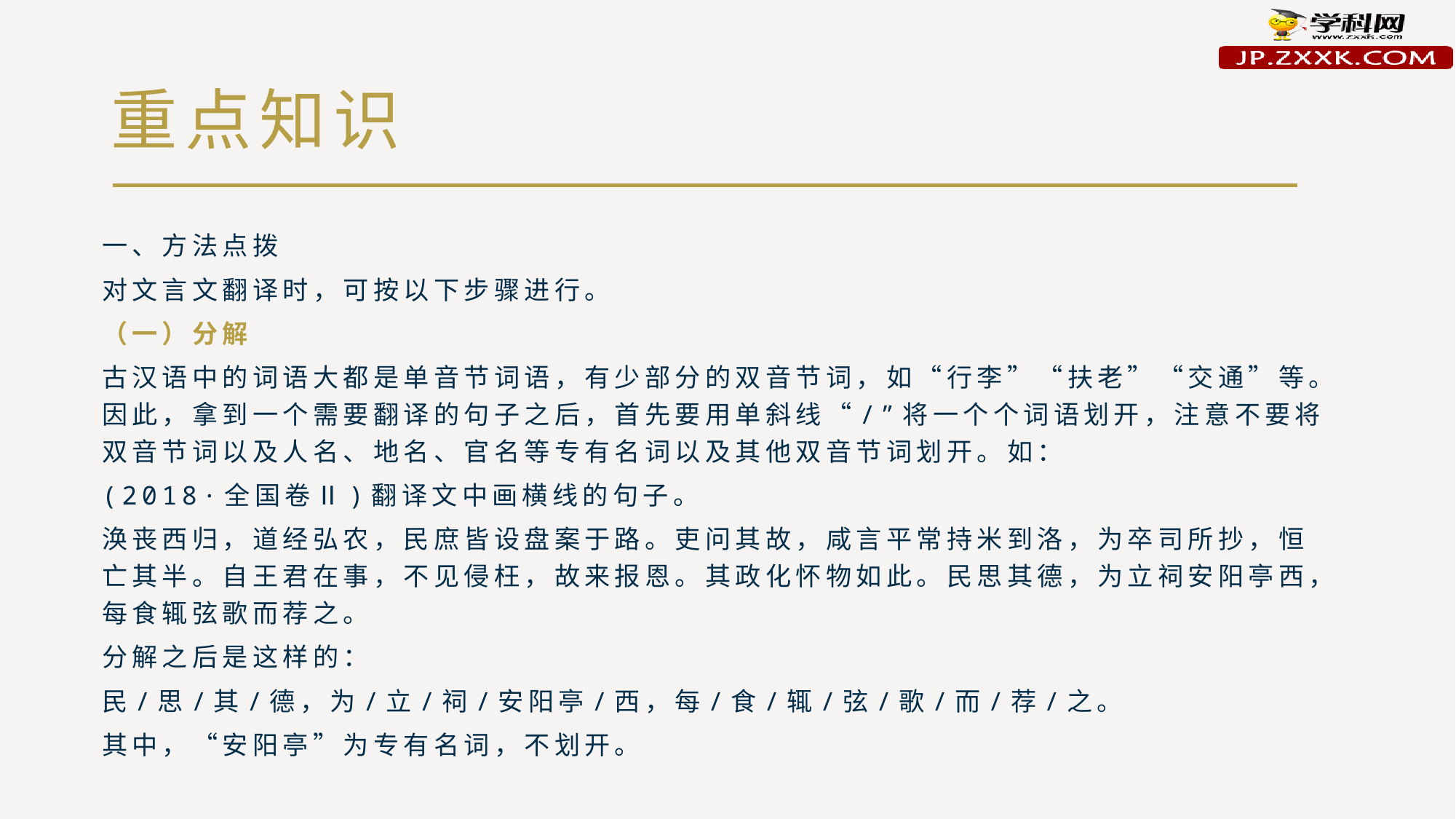

# 重点知识
一、方法点拨
对文言文翻译时，可按以下步骤进行。
（一）分解
古汉语中的词语大都是单音节词语，有少部分的双音节词，如“行李”“扶老”“交通”等。因此，拿到一个需要翻译的句子之后，首先要用单斜线“/”将一个个词语划开，注意不要将双音节词以及人名、地名、官名等专有名词以及其他双音节词划开。如：
(2018·全国卷Ⅱ)翻译文中画横线的句子。
涣丧西归，道经弘农，民庶皆设盘案于路。吏问其故，咸言平常持米到洛，为卒司所抄，恒亡其半。自王君在事，不见侵枉，故来报恩。其政化怀物如此。民思其德，为立祠安阳亭西，每食辄弦歌而荐之。
分解之后是这样的：
民/思/其/德，为/立/祠/安阳亭/西，每/食/辄/弦/歌/而/荐/之。
其中，“安阳亭”为专有名词，不划开。